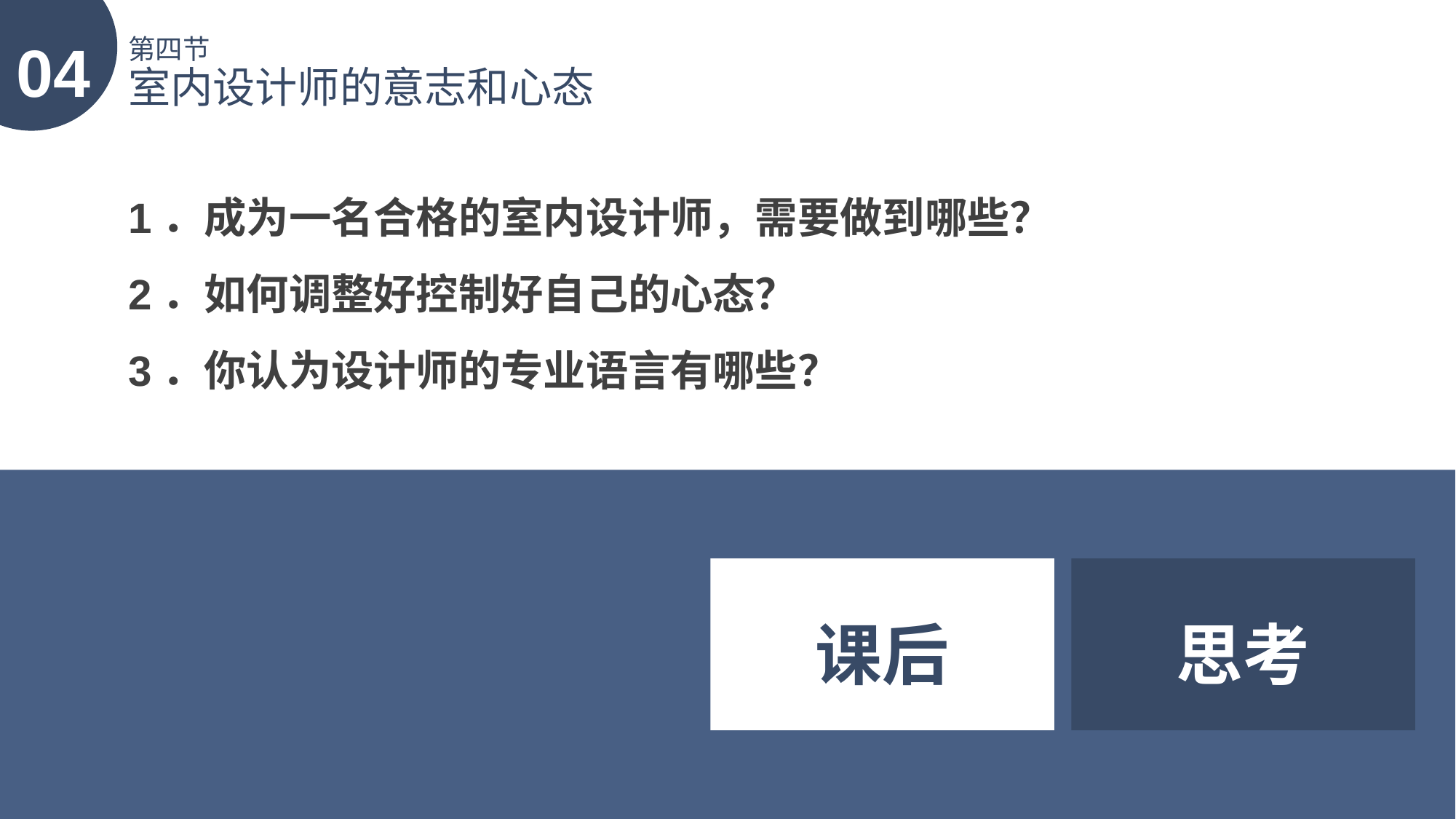

04
第四节
室内设计师的意志和心态
1．成为一名合格的室内设计师，需要做到哪些？
2．如何调整好控制好自己的心态？
3．你认为设计师的专业语言有哪些？

课后
思考